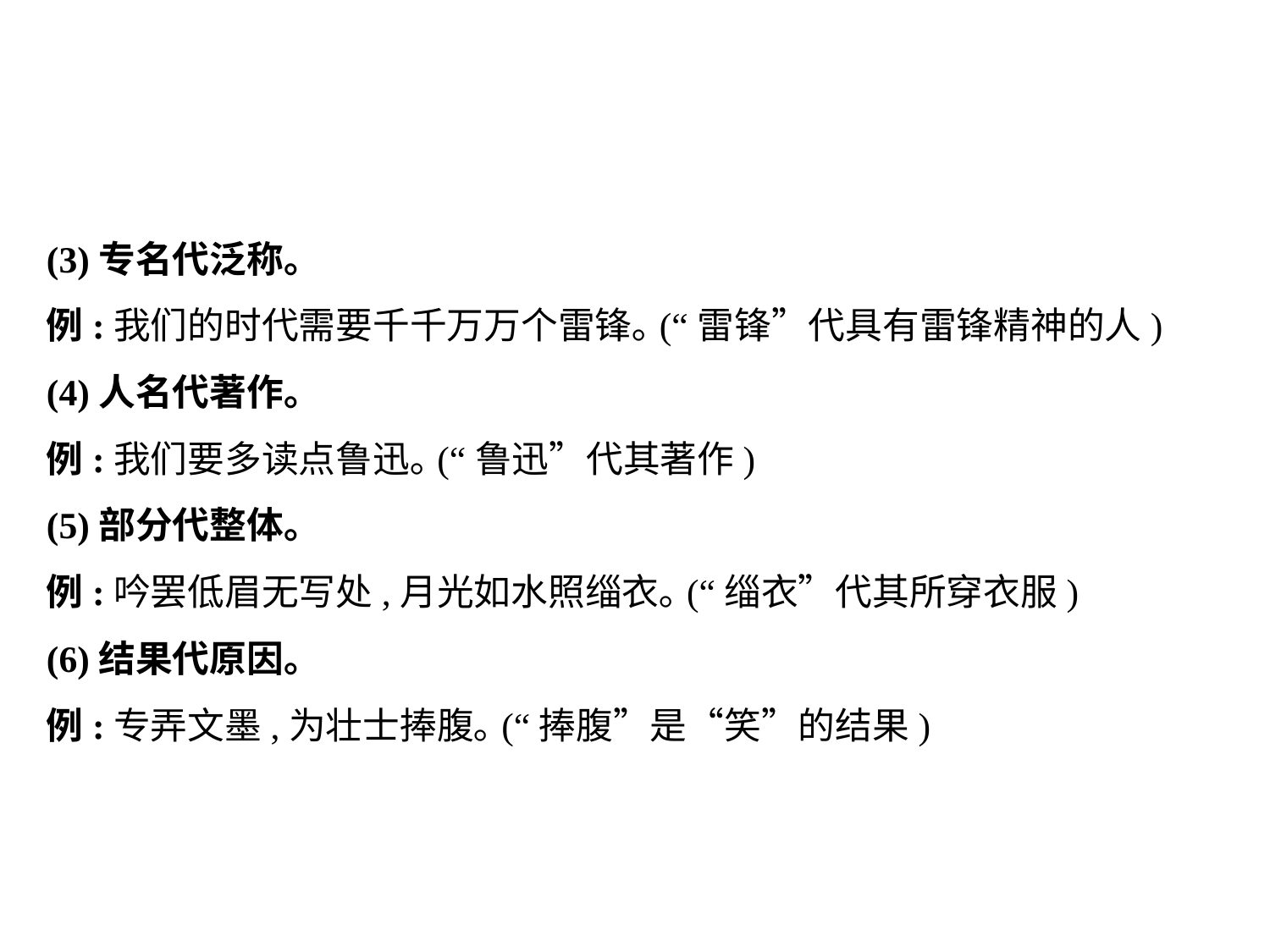

(3)专名代泛称｡
例:我们的时代需要千千万万个雷锋｡(“雷锋”代具有雷锋精神的人)
(4)人名代著作｡
例:我们要多读点鲁迅｡(“鲁迅”代其著作)
(5)部分代整体｡
例:吟罢低眉无写处,月光如水照缁衣｡(“缁衣”代其所穿衣服)
(6)结果代原因｡
例:专弄文墨,为壮士捧腹｡(“捧腹”是“笑”的结果)